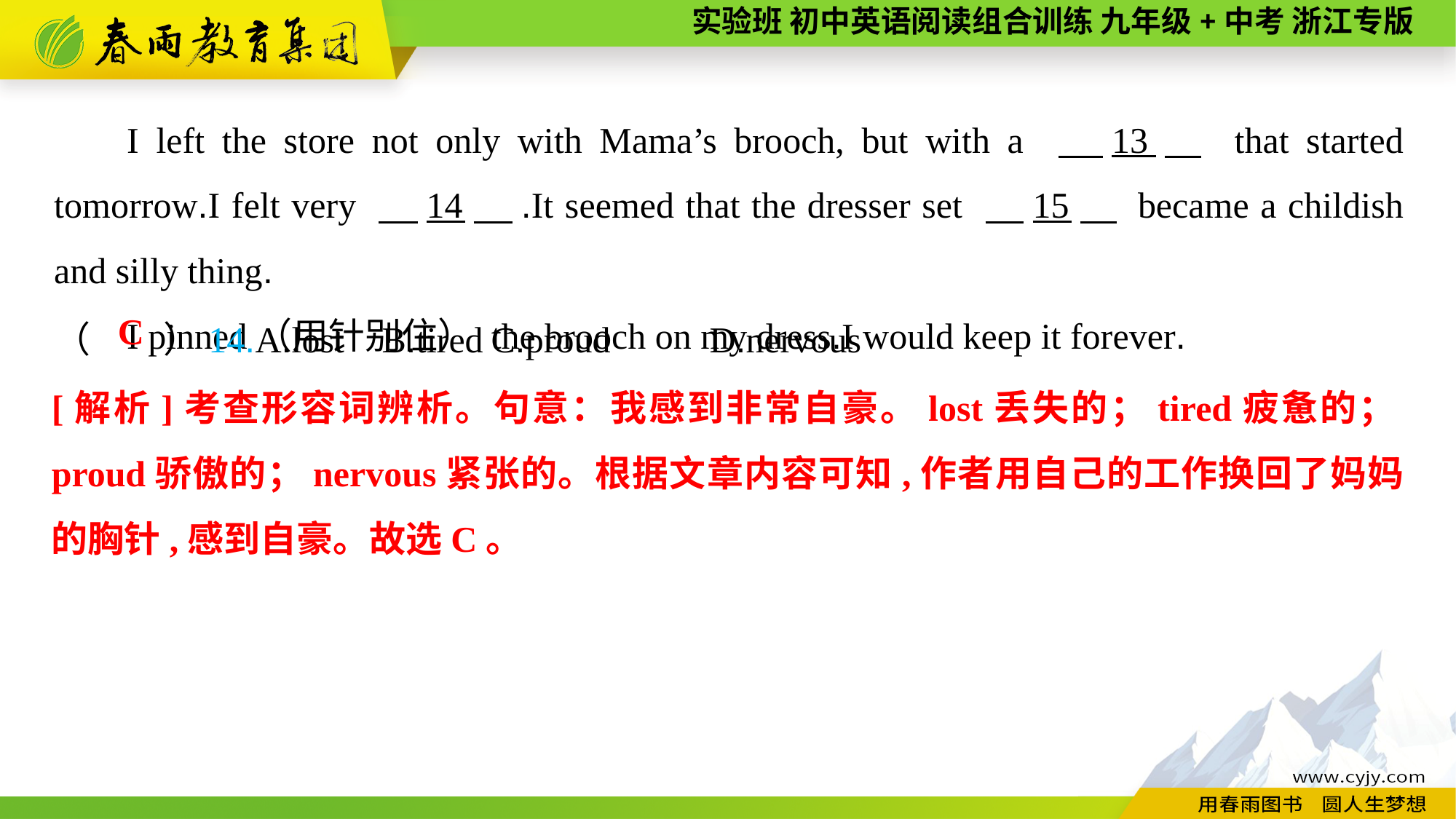

I left the store not only with Mama’s brooch, but with a 　13　 that started tomorrow.I felt very 　14　.It seemed that the dresser set 　15　 became a childish and silly thing.
I pinned（用针别住） the brooch on my dress.I would keep it forever.
（　　）14.A.lost	B.tired	C.proud	D.nervous
C
[解析]考查形容词辨析。句意：我感到非常自豪。lost丢失的；tired疲惫的；proud骄傲的；nervous紧张的。根据文章内容可知,作者用自己的工作换回了妈妈的胸针,感到自豪。故选C。